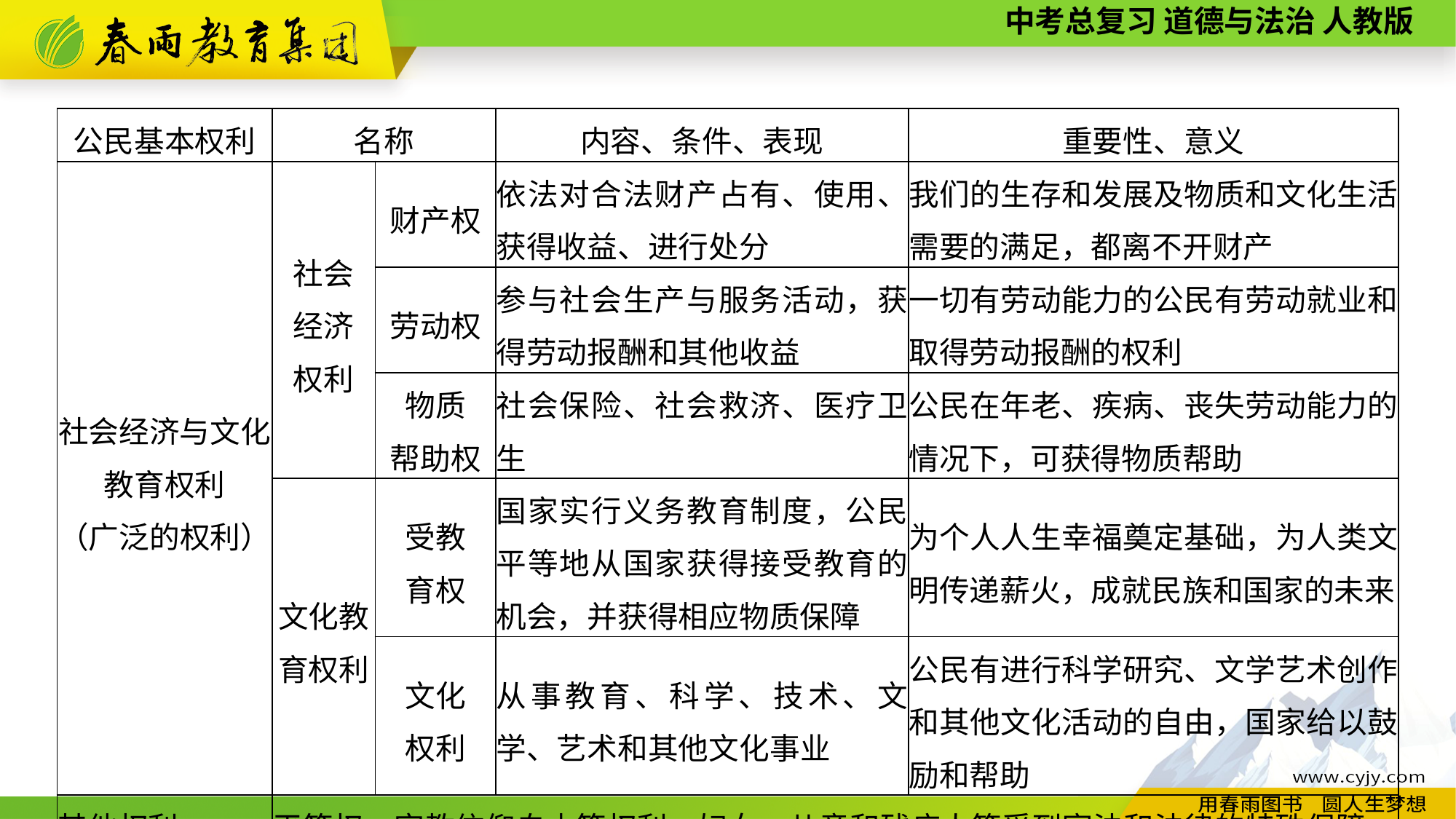

| 公民基本权利 | 名称 |  | 内容、条件、表现 | 重要性、意义 |
| --- | --- | --- | --- | --- |
| 社会经济与文化教育权利 （广泛的权利） | 社会 经济 权利 | 财产权 | 依法对合法财产占有、使用、获得收益、进行处分 | 我们的生存和发展及物质和文化生活需要的满足，都离不开财产 |
|  |  | 劳动权 | 参与社会生产与服务活动，获得劳动报酬和其他收益 | 一切有劳动能力的公民有劳动就业和取得劳动报酬的权利 |
|  |  | 物质 帮助权 | 社会保险、社会救济、医疗卫生 | 公民在年老、疾病、丧失劳动能力的情况下，可获得物质帮助 |
|  | 文化教 育权利 | 受教 育权 | 国家实行义务教育制度，公民平等地从国家获得接受教育的机会，并获得相应物质保障 | 为个人人生幸福奠定基础，为人类文明传递薪火，成就民族和国家的未来 |
|  |  | 文化 权利 | 从事教育、科学、技术、文学、艺术和其他文化事业 | 公民有进行科学研究、文学艺术创作和其他文化活动的自由，国家给以鼓励和帮助 |
| 其他权利 | 平等权、宗教信仰自由等权利，妇女、儿童和残疾人等受到宪法和法律的特殊保障 |  |  |  |